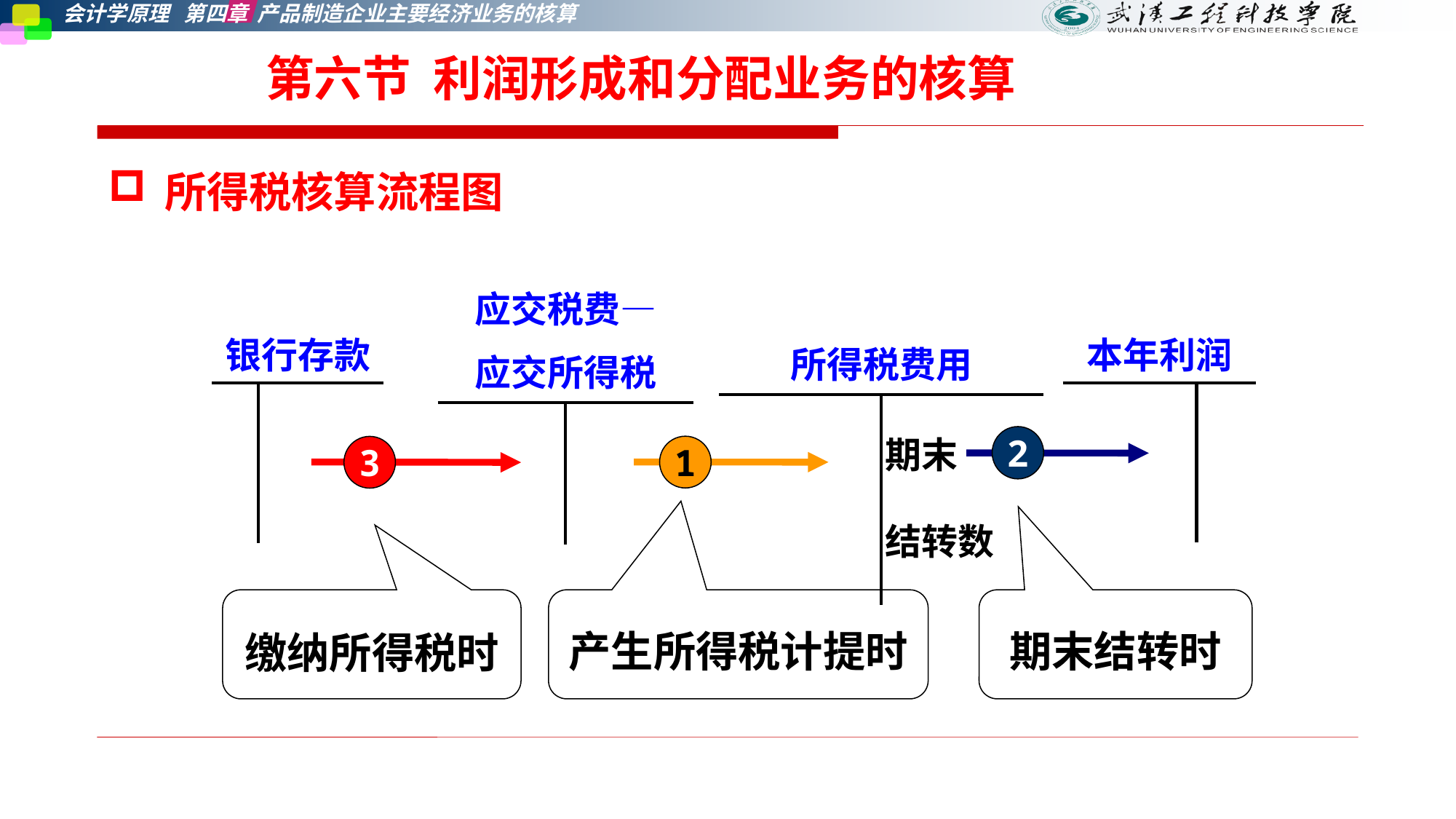

# 第六节  利润形成和分配业务的核算
所得税核算流程图
| 应交税费— 应交所得税 |  |
| --- | --- |
|  |  |
| 所得税费用 |  |
| --- | --- |
|  | 期末 结转数 |
| 银行存款 |  |
| --- | --- |
|  |  |
| 本年利润 |  |
| --- | --- |
|  |  |
2
1
3

缴纳所得税时
产生所得税计提时

期末结转时